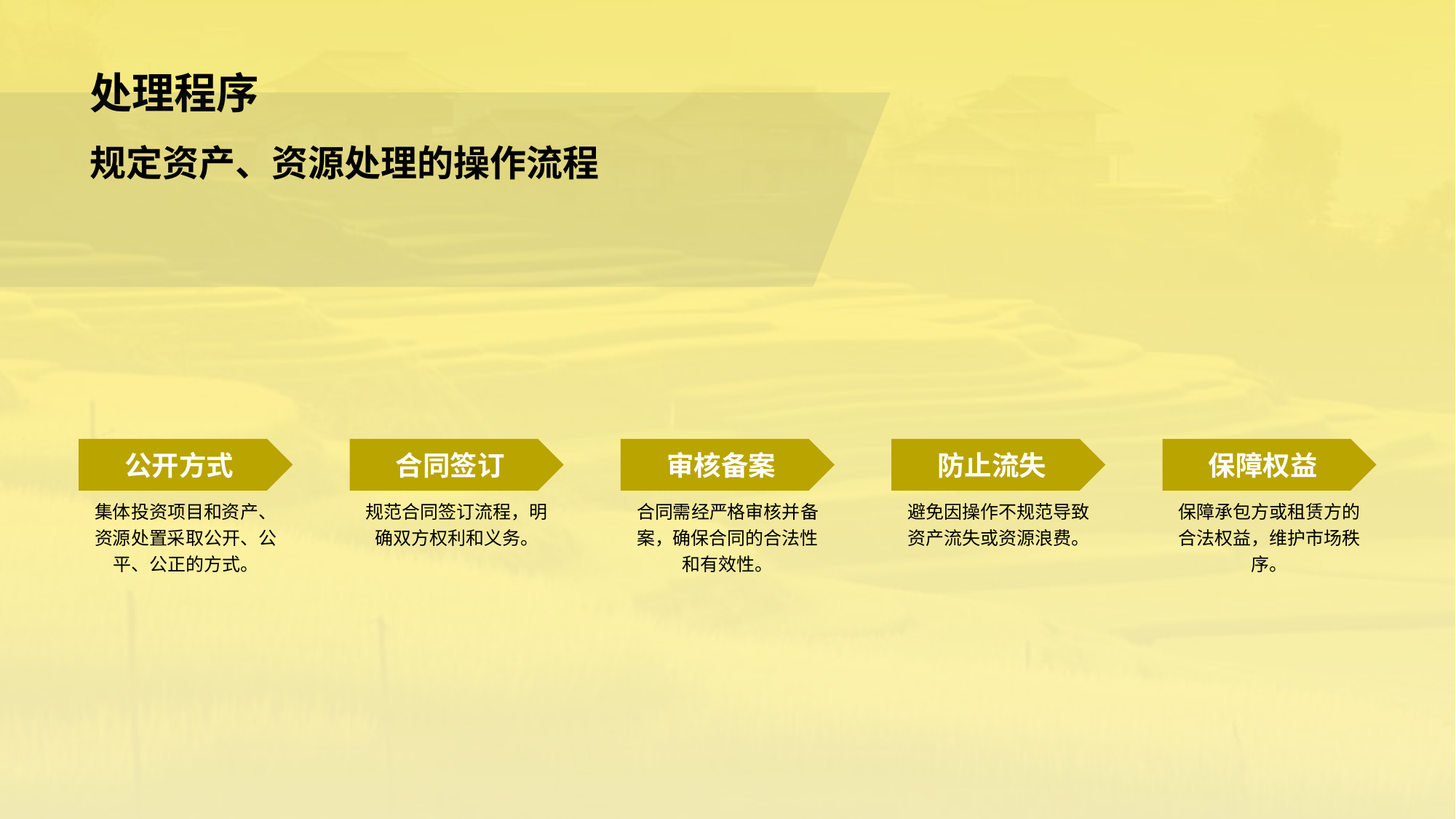

# 处理程序

规定资产、资源处理的操作流程
公开方式
集体投资项目和资产、资源处置采取公开、公平、公正的方式。
合同签订
规范合同签订流程，明确双方权利和义务。
审核备案
合同需经严格审核并备案，确保合同的合法性和有效性。
防止流失
避免因操作不规范导致资产流失或资源浪费。
保障权益
保障承包方或租赁方的合法权益，维护市场秩序。